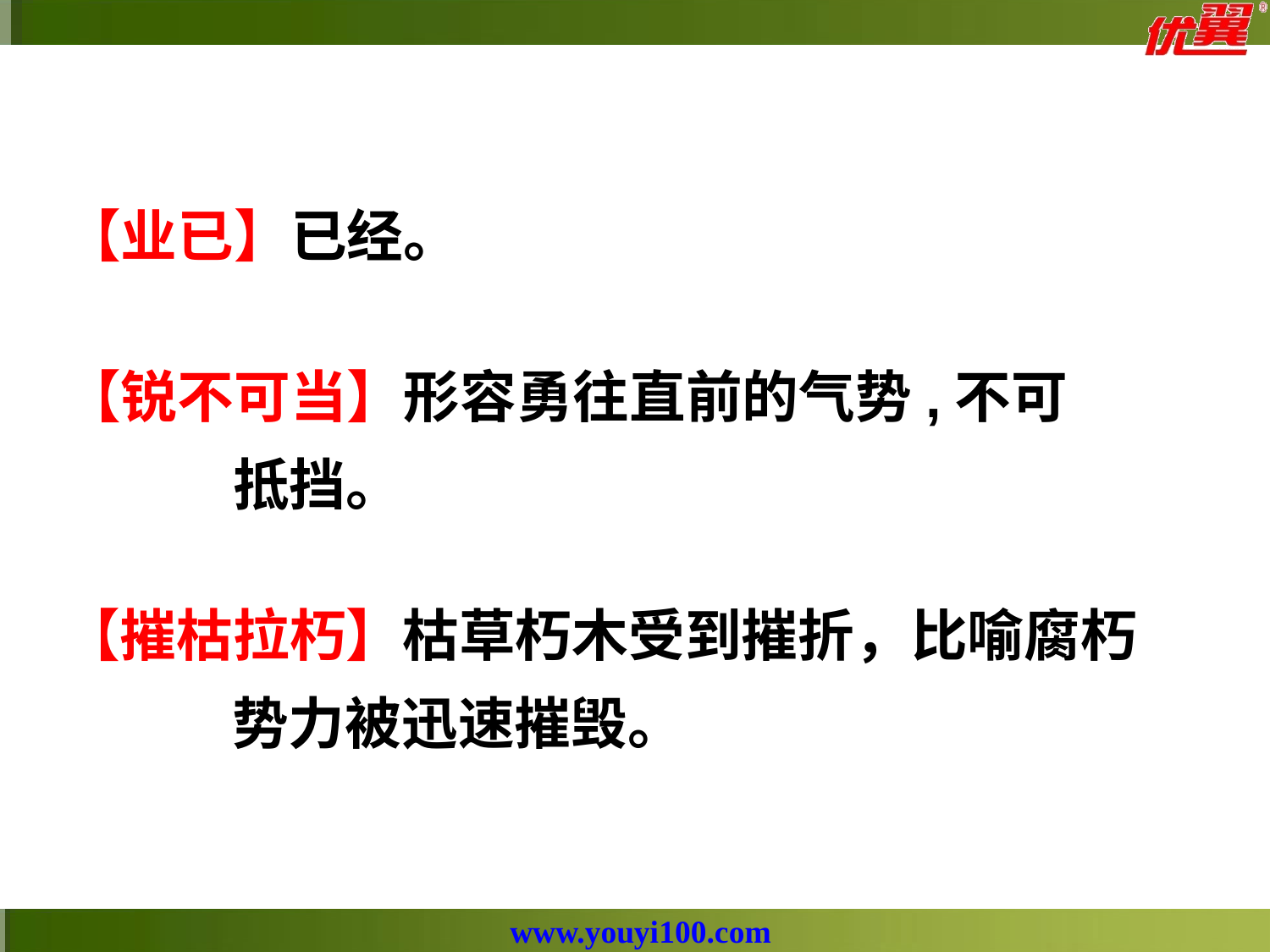

【业已】已经。
【锐不可当】形容勇往直前的气势,不可
            抵挡。
【摧枯拉朽】枯草朽木受到摧折，比喻腐朽
            势力被迅速摧毁。